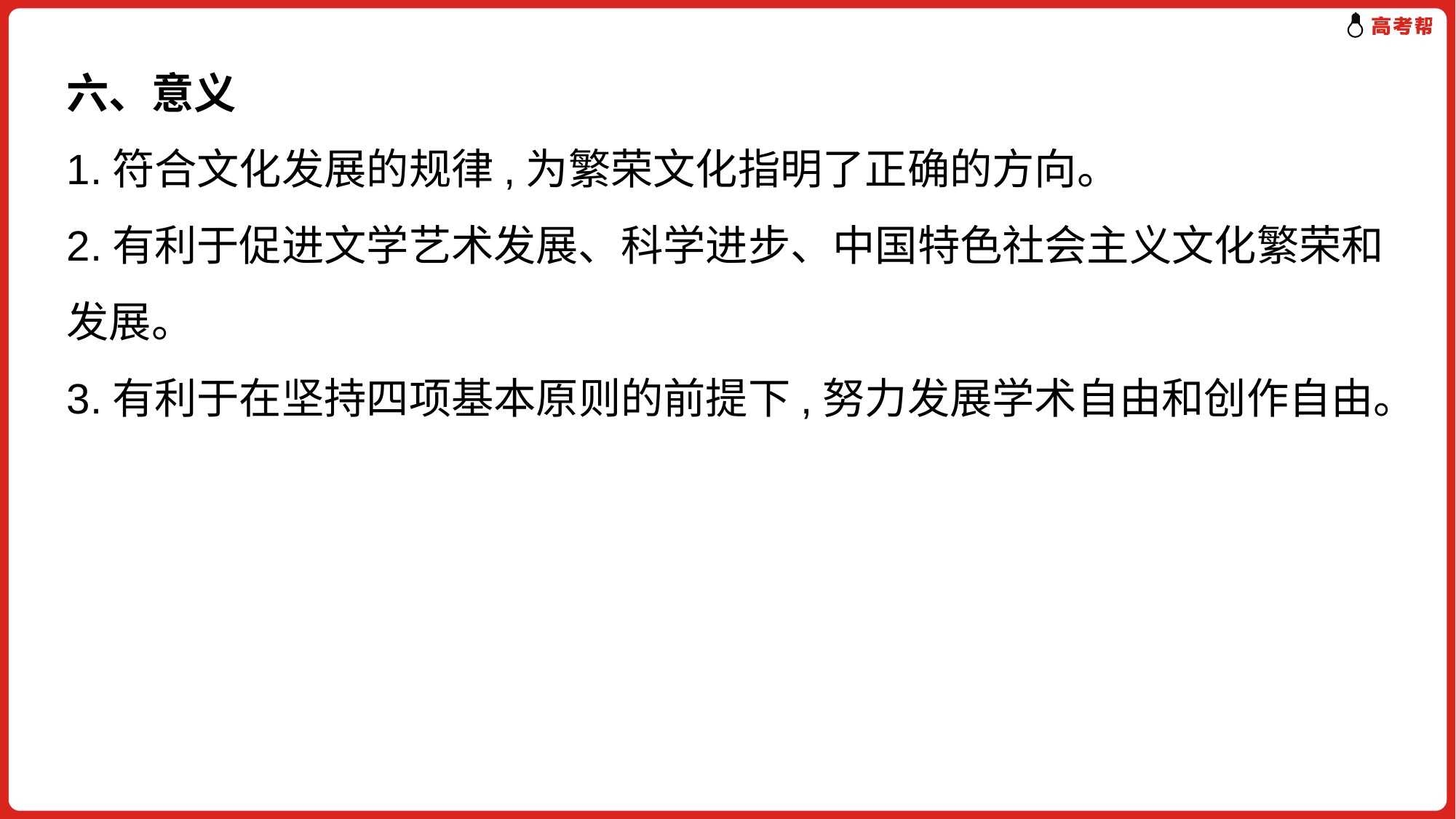

六、意义
1.符合文化发展的规律,为繁荣文化指明了正确的方向。
2.有利于促进文学艺术发展、科学进步、中国特色社会主义文化繁荣和发展。
3.有利于在坚持四项基本原则的前提下,努力发展学术自由和创作自由。